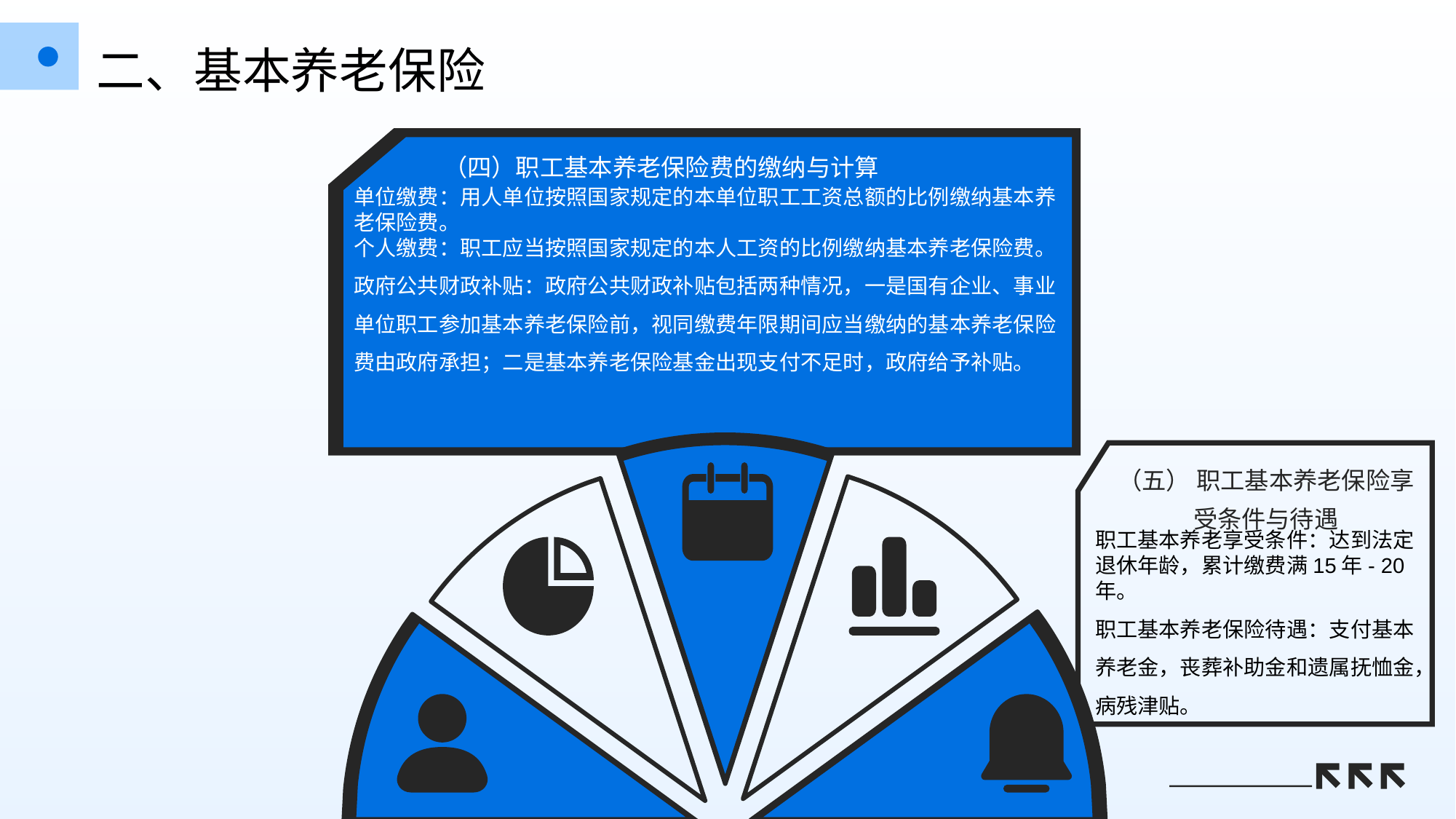

二、基本养老保险

（四）职工基本养老保险费的缴纳与计算

单位缴费：用人单位按照国家规定的本单位职工工资总额的比例缴纳基本养老保险费。
个人缴费：职工应当按照国家规定的本人工资的比例缴纳基本养老保险费。
政府公共财政补贴：政府公共财政补贴包括两种情况，一是国有企业、事业单位职工参加基本养老保险前，视同缴费年限期间应当缴纳的基本养老保险费由政府承担；二是基本养老保险基金出现支付不足时，政府给予补贴。

（五） 职工基本养老保险享受条件与待遇

职工基本养老享受条件：达到法定退休年龄，累计缴费满15年- 20年。
职工基本养老保险待遇：支付基本养老金，丧葬补助金和遗属抚恤金，病残津贴。